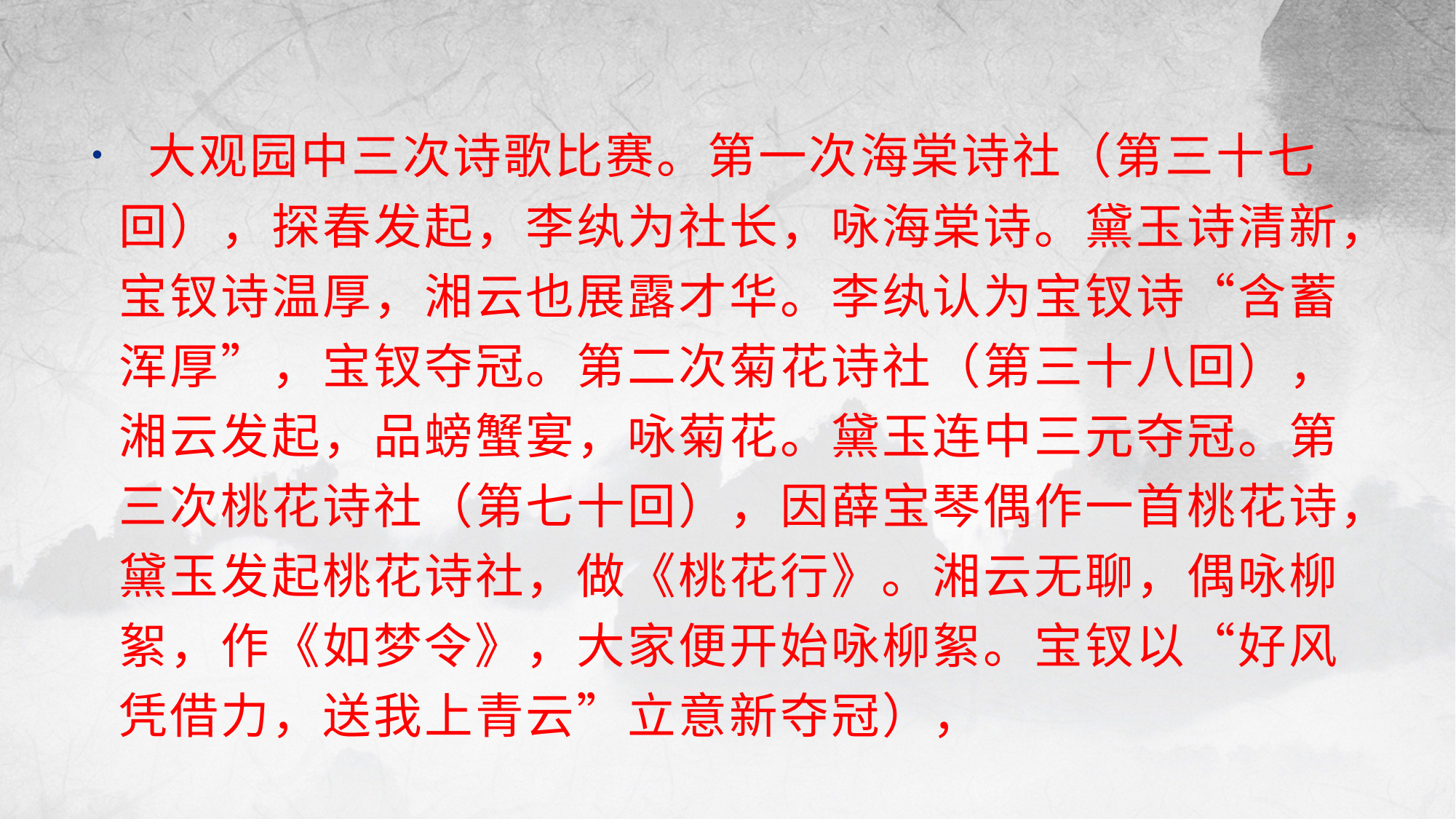

大观园中三次诗歌比赛。第一次海棠诗社（第三十七回），探春发起，李纨为社长，咏海棠诗。黛玉诗清新，宝钗诗温厚，湘云也展露才华。李纨认为宝钗诗“含蓄浑厚”，宝钗夺冠。第二次菊花诗社（第三十八回），湘云发起，品螃蟹宴，咏菊花。黛玉连中三元夺冠。第三次桃花诗社（第七十回），因薛宝琴偶作一首桃花诗，黛玉发起桃花诗社，做《桃花行》。湘云无聊，偶咏柳絮，作《如梦令》，大家便开始咏柳絮。宝钗以“好风凭借力，送我上青云”立意新夺冠），